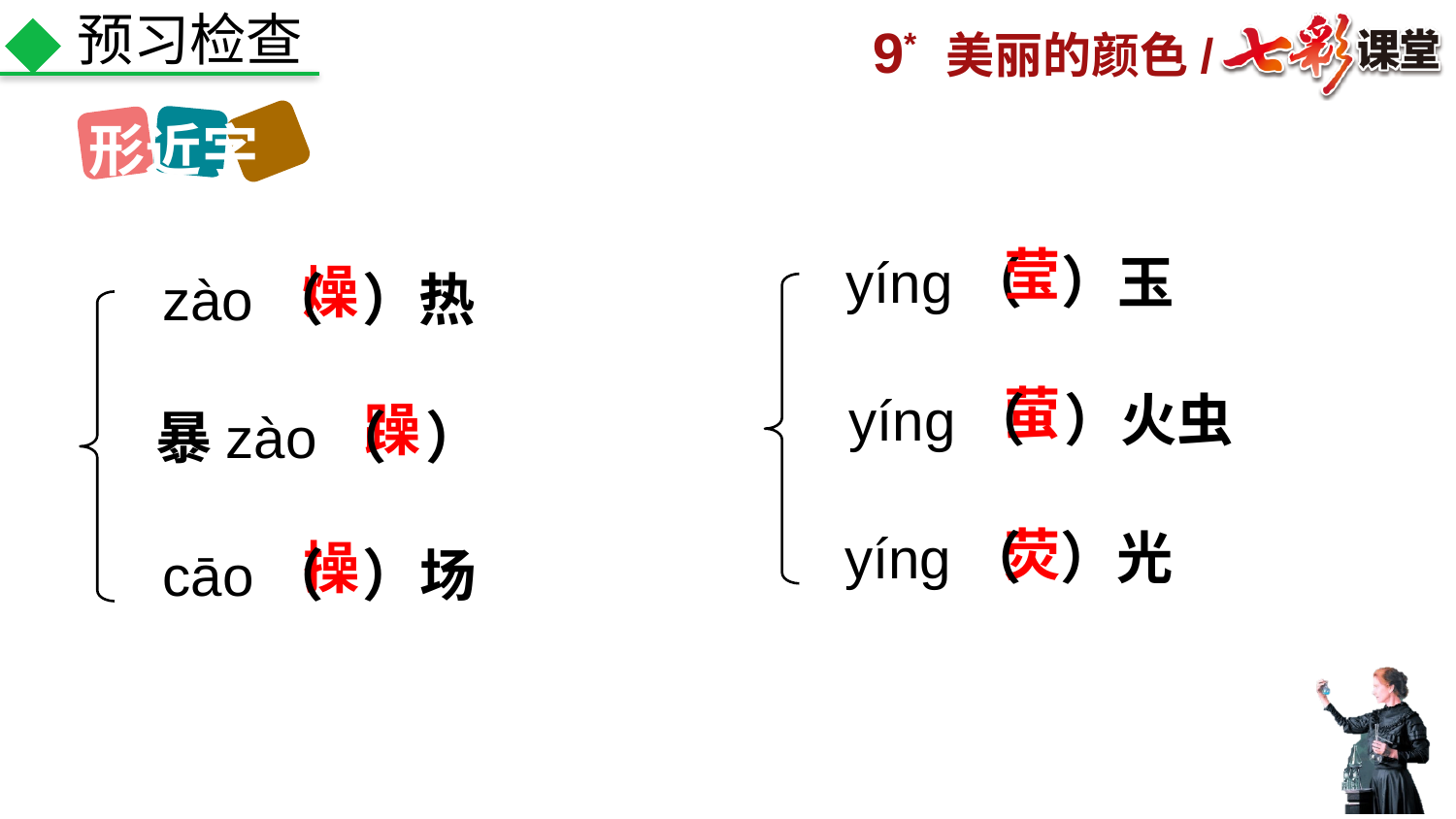

预习检查

形近字

莹
yíng（   ）玉
燥
zào（   ）热

萤
yíng（   ）火虫
躁
暴zào（   ）
荧
yíng（   ）光
操
cāo（   ）场